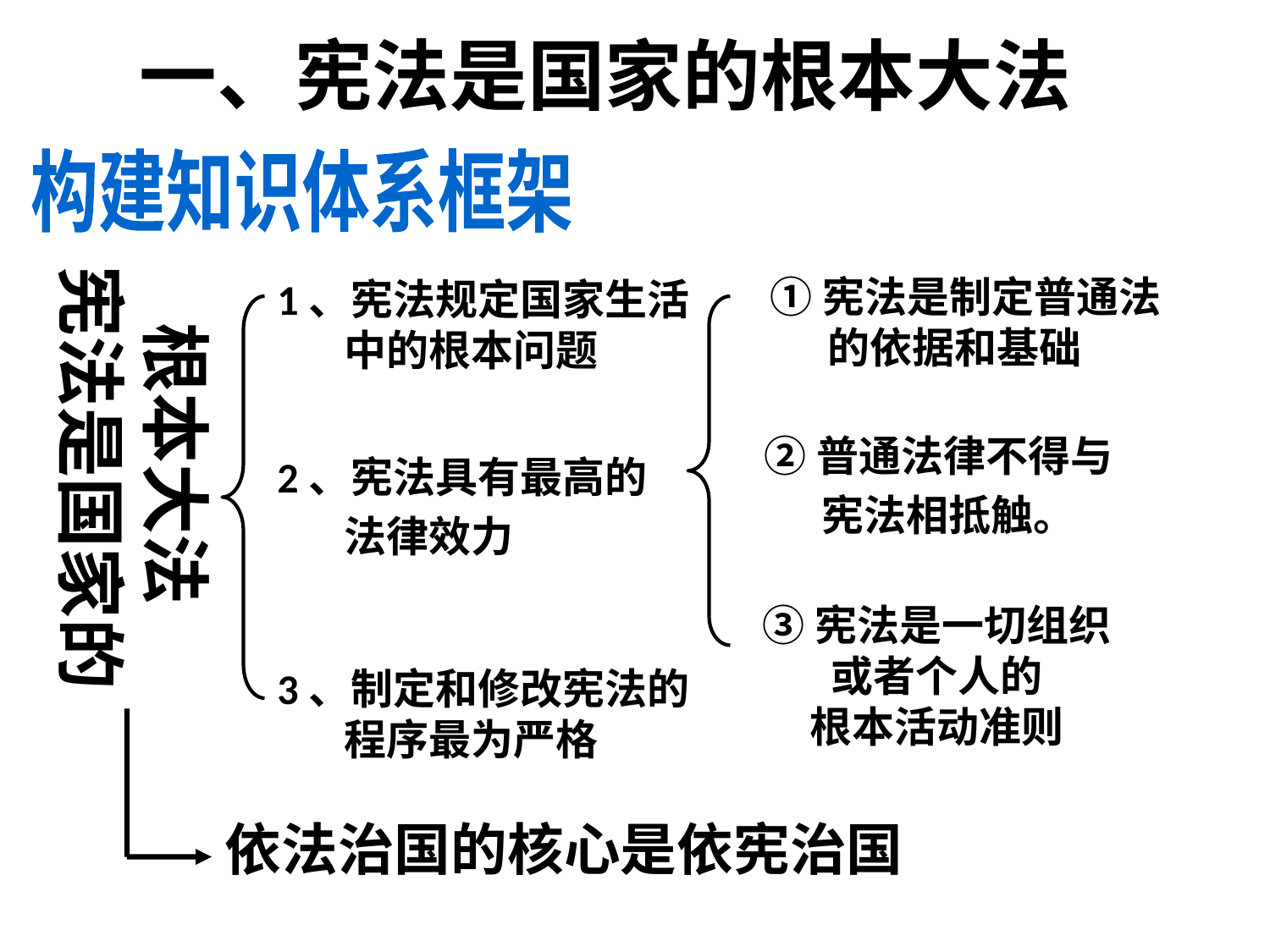

一、宪法是国家的根本大法
构建知识体系框架
    根本大法
宪法是国家的
①宪法是制定普通法
     的依据和基础
1、宪法规定国家生活
      中的根本问题

②普通法律不得与
     宪法相抵触。
2、宪法具有最高的
      法律效力
③宪法是一切组织
或者个人的
根本活动准则
3、制定和修改宪法的
      程序最为严格

依法治国的核心是依宪治国